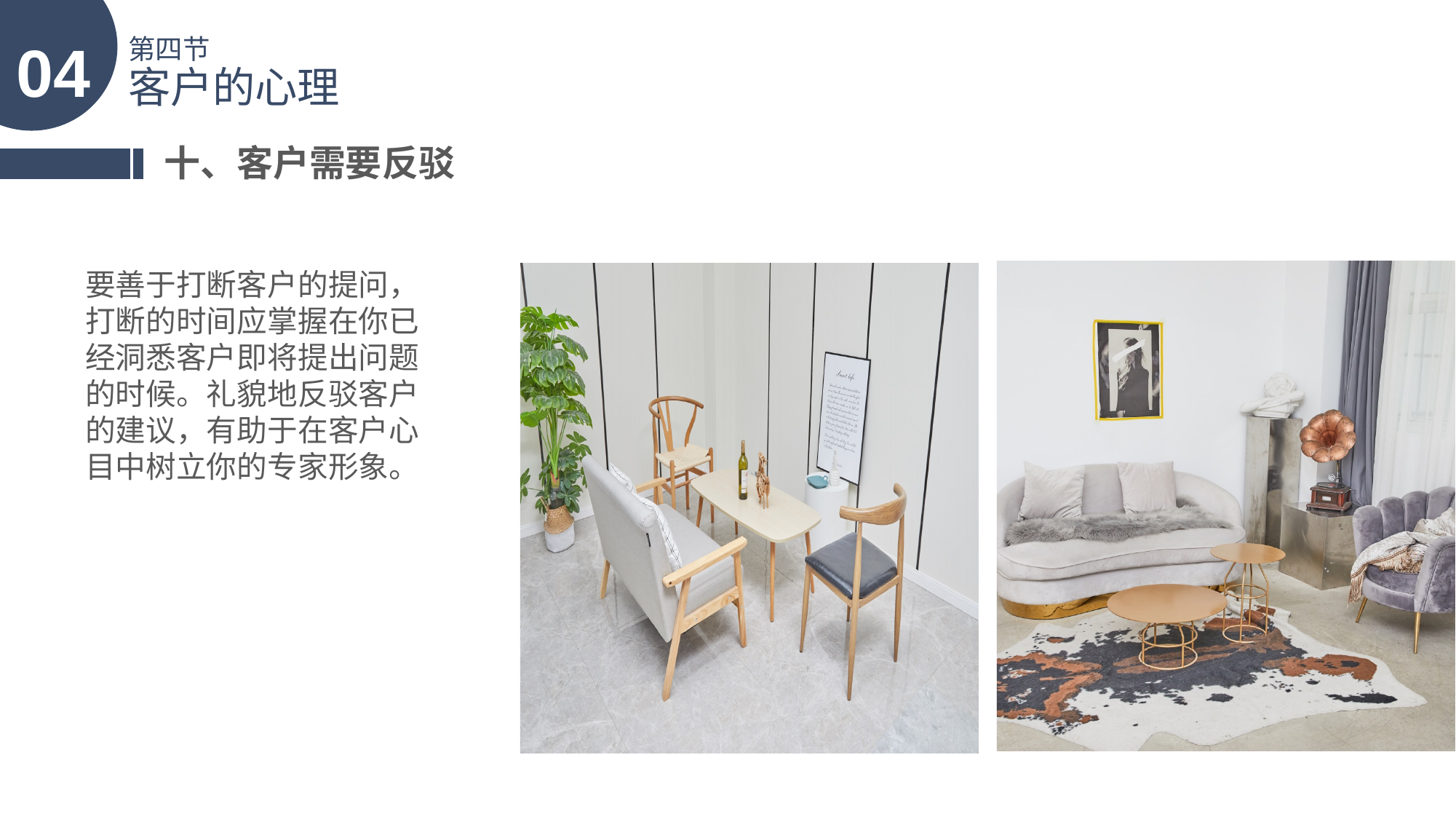

04
第四节
客户的心理
十、客户需要反驳
要善于打断客户的提问，打断的时间应掌握在你已经洞悉客户即将提出问题的时候。礼貌地反驳客户的建议，有助于在客户心目中树立你的专家形象。